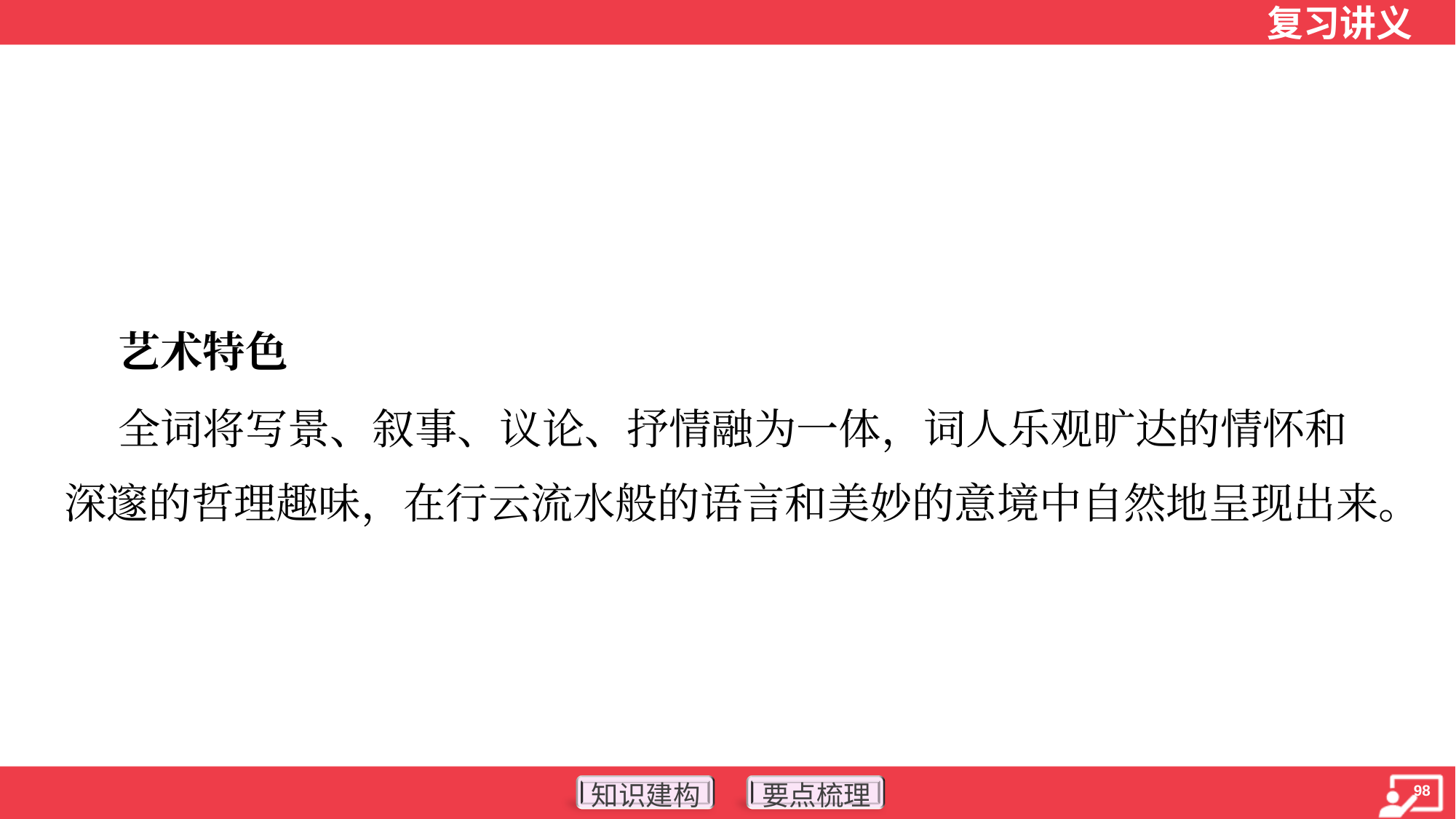

艺术特色
    全词将写景、叙事、议论、抒情融为一体，词人乐观旷达的情怀和
深邃的哲理趣味，在行云流水般的语言和美妙的意境中自然地呈现出来。